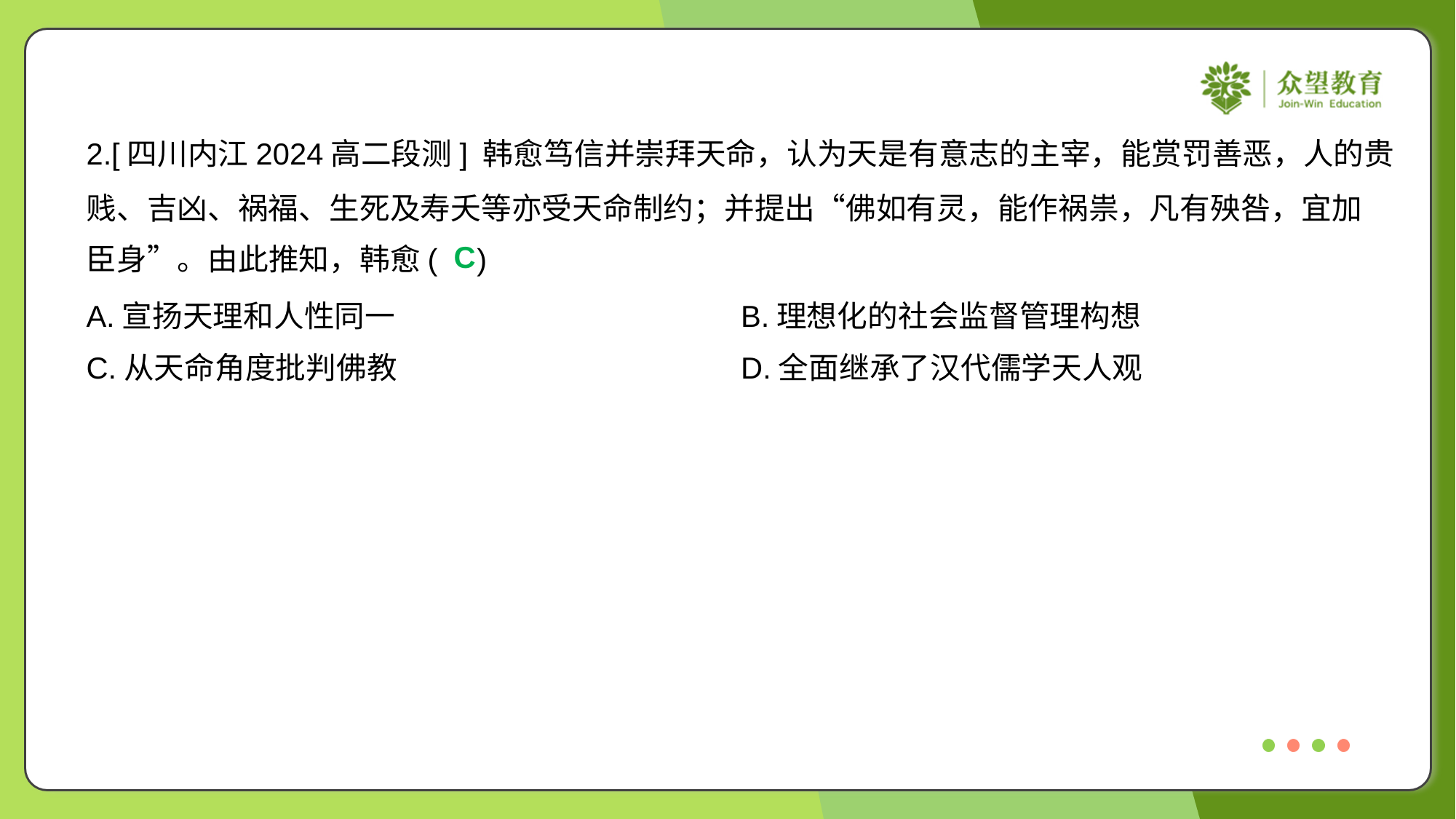

2.[四川内江2024高二段测] 韩愈笃信并崇拜天命，认为天是有意志的主宰，能赏罚善恶，人的贵
贱、吉凶、祸福、生死及寿夭等亦受天命制约；并提出“佛如有灵，能作祸祟，凡有殃咎，宜加
臣身”。由此推知，韩愈(     )
C
A.宣扬天理和人性同一	B.理想化的社会监督管理构想
C.从天命角度批判佛教	D.全面继承了汉代儒学天人观